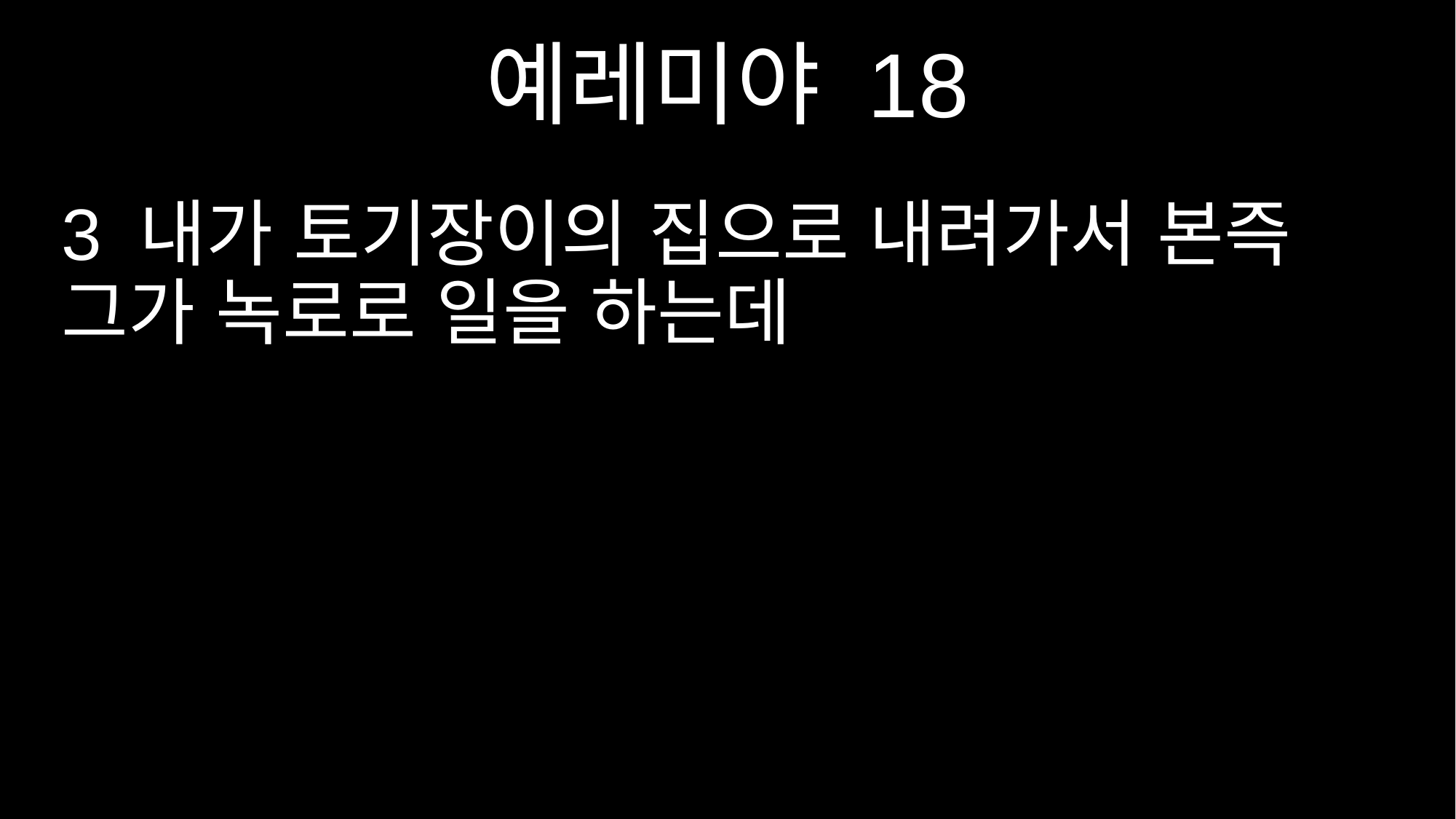

예레미야 18
3 내가 토기장이의 집으로 내려가서 본즉 그가 녹로로 일을 하는데